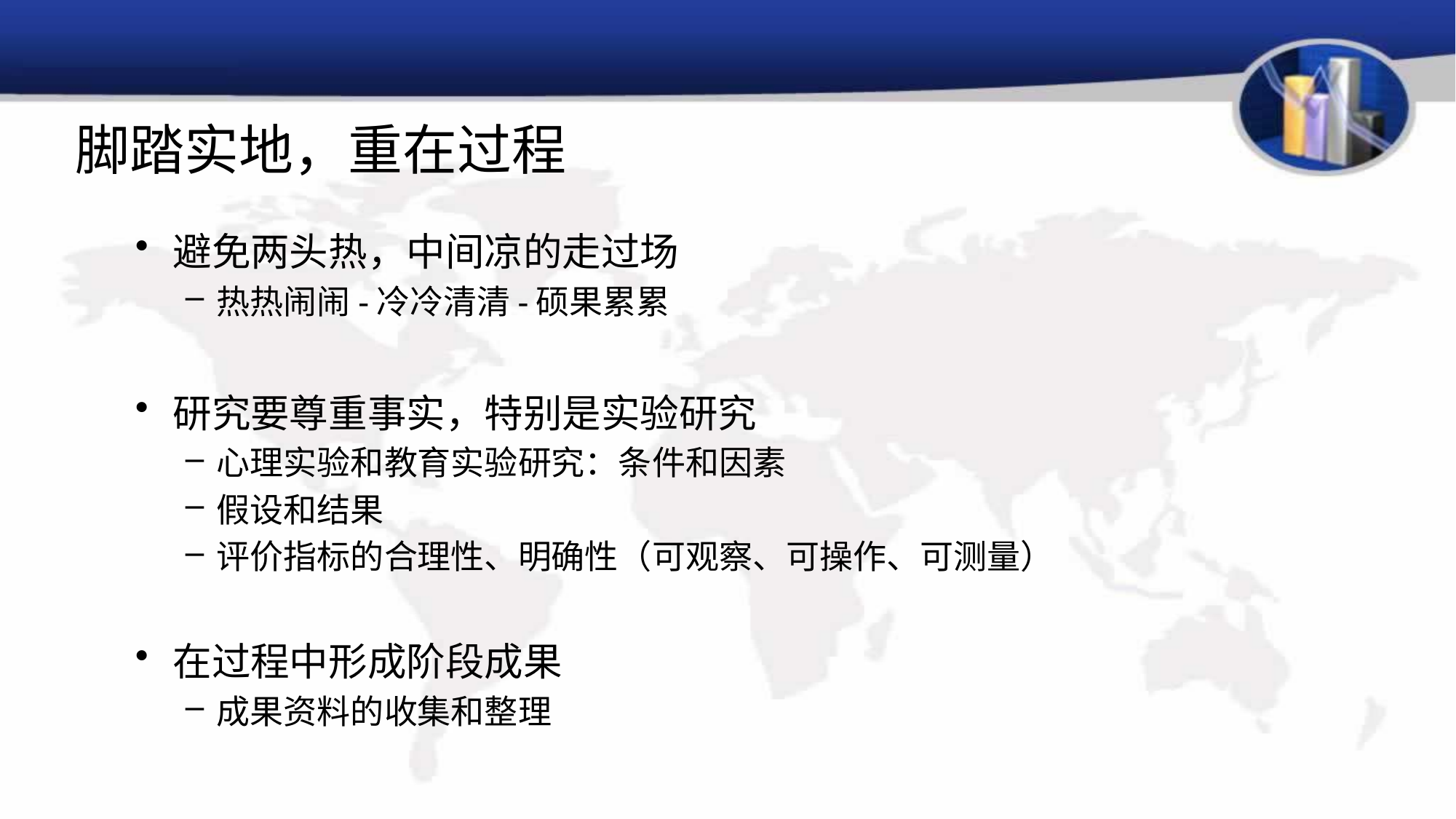

# 脚踏实地，重在过程
避免两头热，中间凉的走过场
热热闹闹-冷冷清清-硕果累累

研究要尊重事实，特别是实验研究
心理实验和教育实验研究：条件和因素
假设和结果
评价指标的合理性、明确性（可观察、可操作、可测量）

在过程中形成阶段成果
成果资料的收集和整理